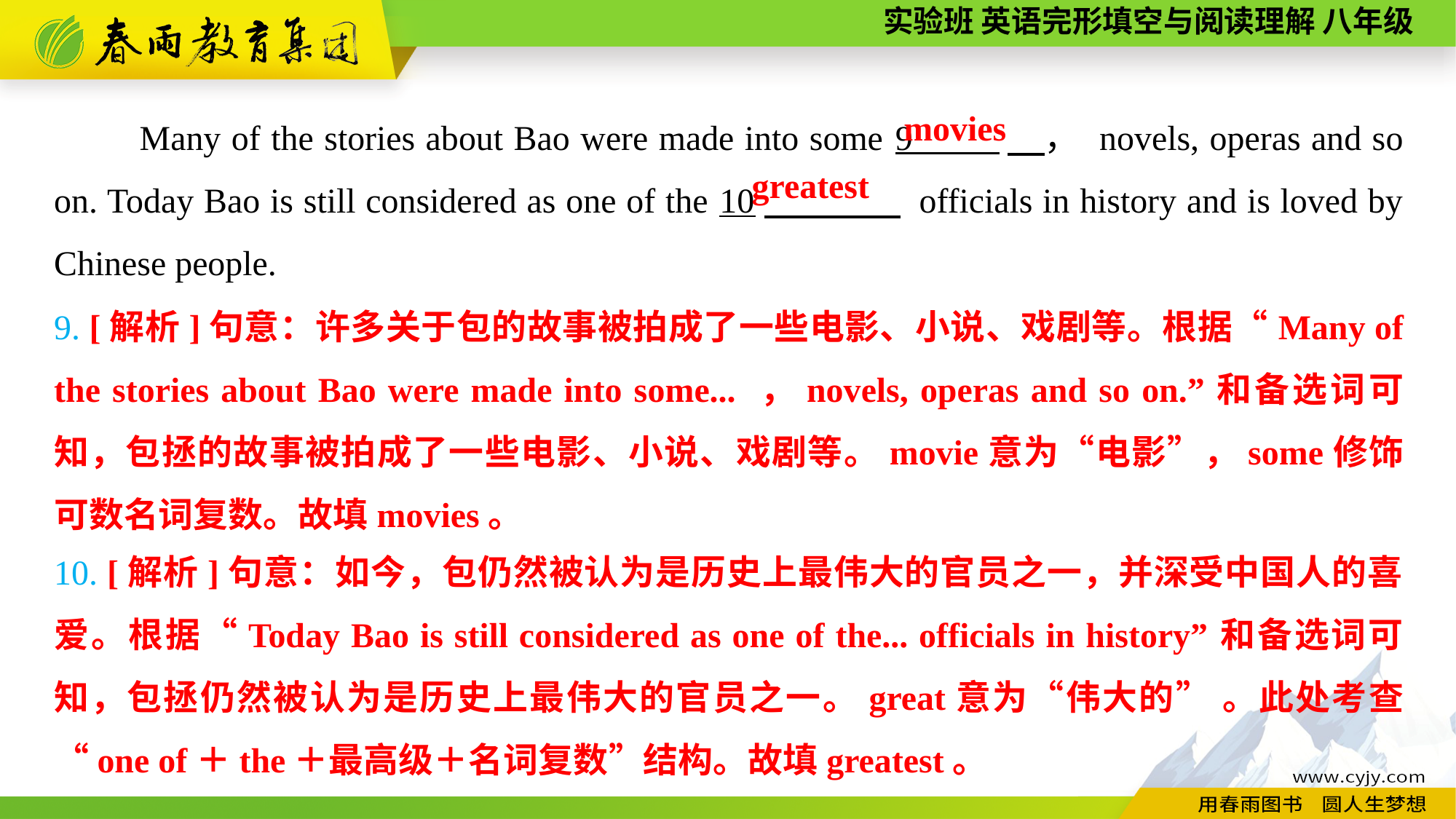

Many of the stories about Bao were made into some 9        　， novels, operas and so on. Today Bao is still considered as one of the 10　            officials in history and is loved by Chinese people.
movies
greatest
9. [解析]句意：许多关于包的故事被拍成了一些电影、小说、戏剧等。根据“Many of the stories about Bao were made into some... ，novels, operas and so on.”和备选词可知，包拯的故事被拍成了一些电影、小说、戏剧等。movie意为“电影”，some修饰可数名词复数。故填movies。
10. [解析]句意：如今，包仍然被认为是历史上最伟大的官员之一，并深受中国人的喜爱。根据“Today Bao is still considered as one of the... officials in history”和备选词可知，包拯仍然被认为是历史上最伟大的官员之一。great意为“伟大的” 。此处考查“one of＋the＋最高级＋名词复数”结构。故填greatest。